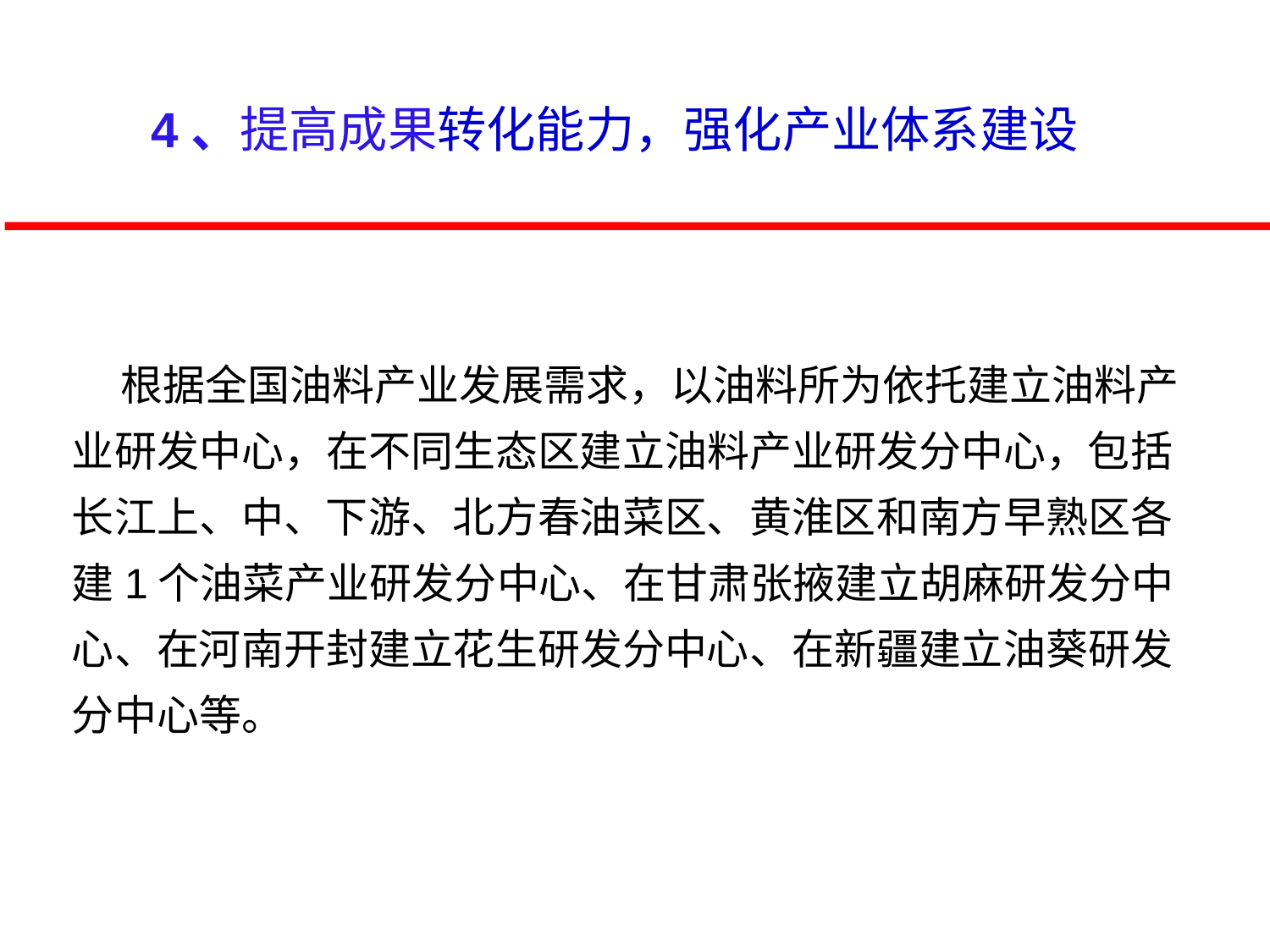

4、提高成果转化能力，强化产业体系建设

    根据全国油料产业发展需求，以油料所为依托建立油料产业研发中心，在不同生态区建立油料产业研发分中心，包括长江上、中、下游、北方春油菜区、黄淮区和南方早熟区各建1个油菜产业研发分中心、在甘肃张掖建立胡麻研发分中心、在河南开封建立花生研发分中心、在新疆建立油葵研发分中心等。